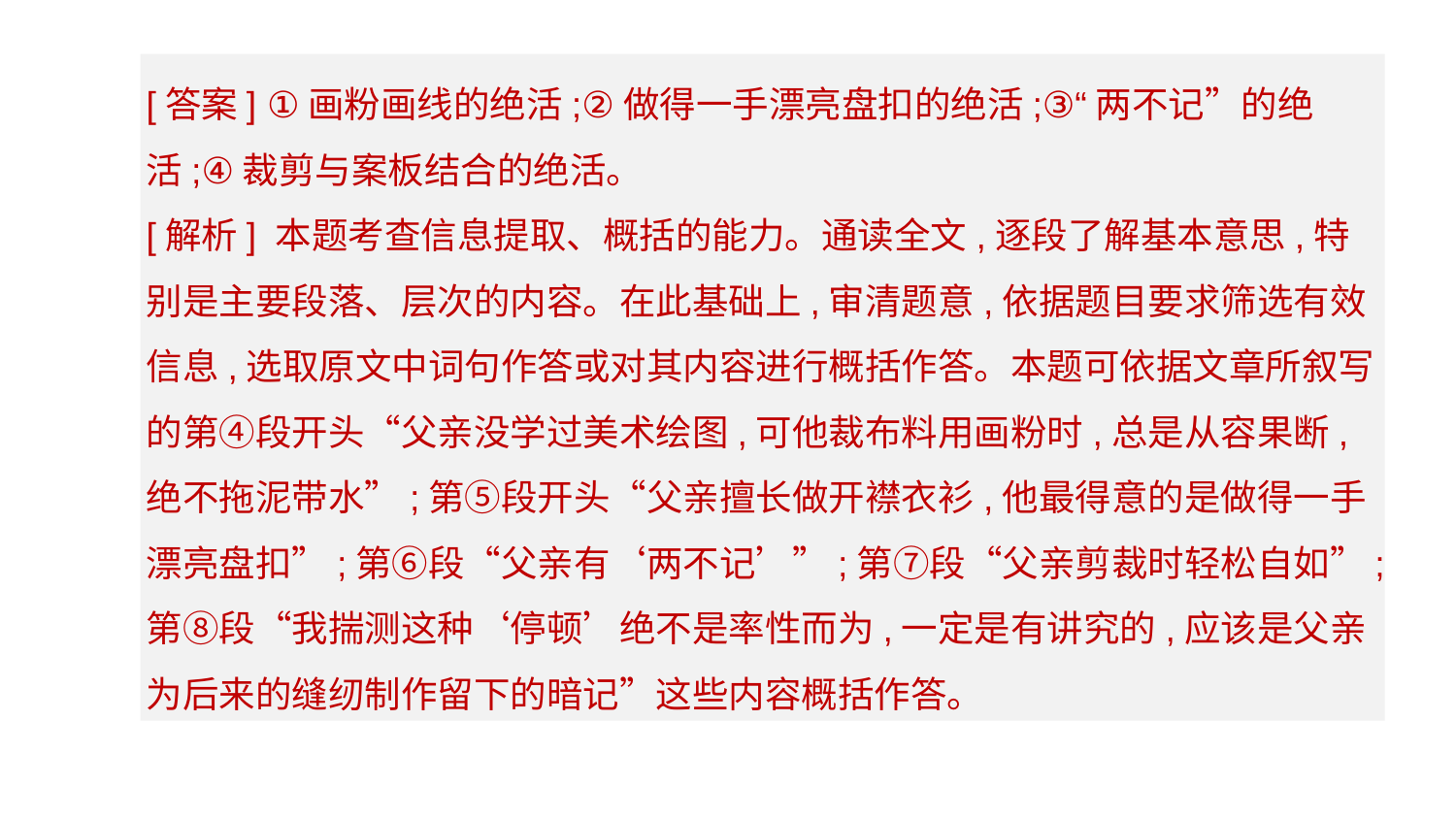

[答案] ①画粉画线的绝活;②做得一手漂亮盘扣的绝活;③“两不记”的绝活;④裁剪与案板结合的绝活。
[解析] 本题考查信息提取、概括的能力。通读全文,逐段了解基本意思,特别是主要段落、层次的内容。在此基础上,审清题意,依据题目要求筛选有效信息,选取原文中词句作答或对其内容进行概括作答。本题可依据文章所叙写的第④段开头“父亲没学过美术绘图,可他裁布料用画粉时,总是从容果断,绝不拖泥带水”;第⑤段开头“父亲擅长做开襟衣衫,他最得意的是做得一手漂亮盘扣”;第⑥段“父亲有‘两不记’”;第⑦段“父亲剪裁时轻松自如”;第⑧段“我揣测这种‘停顿’绝不是率性而为,一定是有讲究的,应该是父亲为后来的缝纫制作留下的暗记”这些内容概括作答。